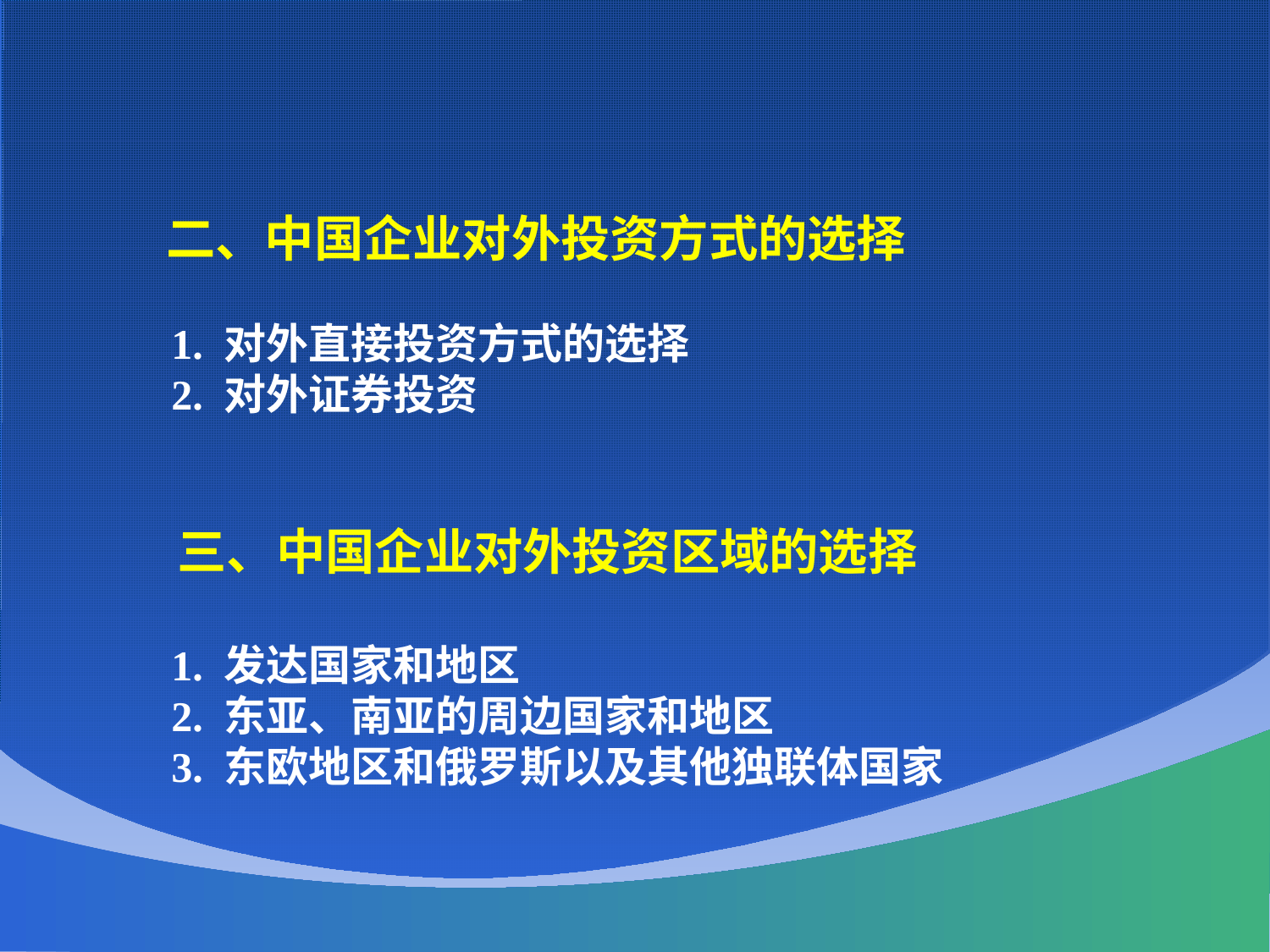

二、中国企业对外投资方式的选择

         1. 对外直接投资方式的选择
         2. 对外证券投资

        三、中国企业对外投资区域的选择

         1. 发达国家和地区
         2. 东亚、南亚的周边国家和地区
         3. 东欧地区和俄罗斯以及其他独联体国家